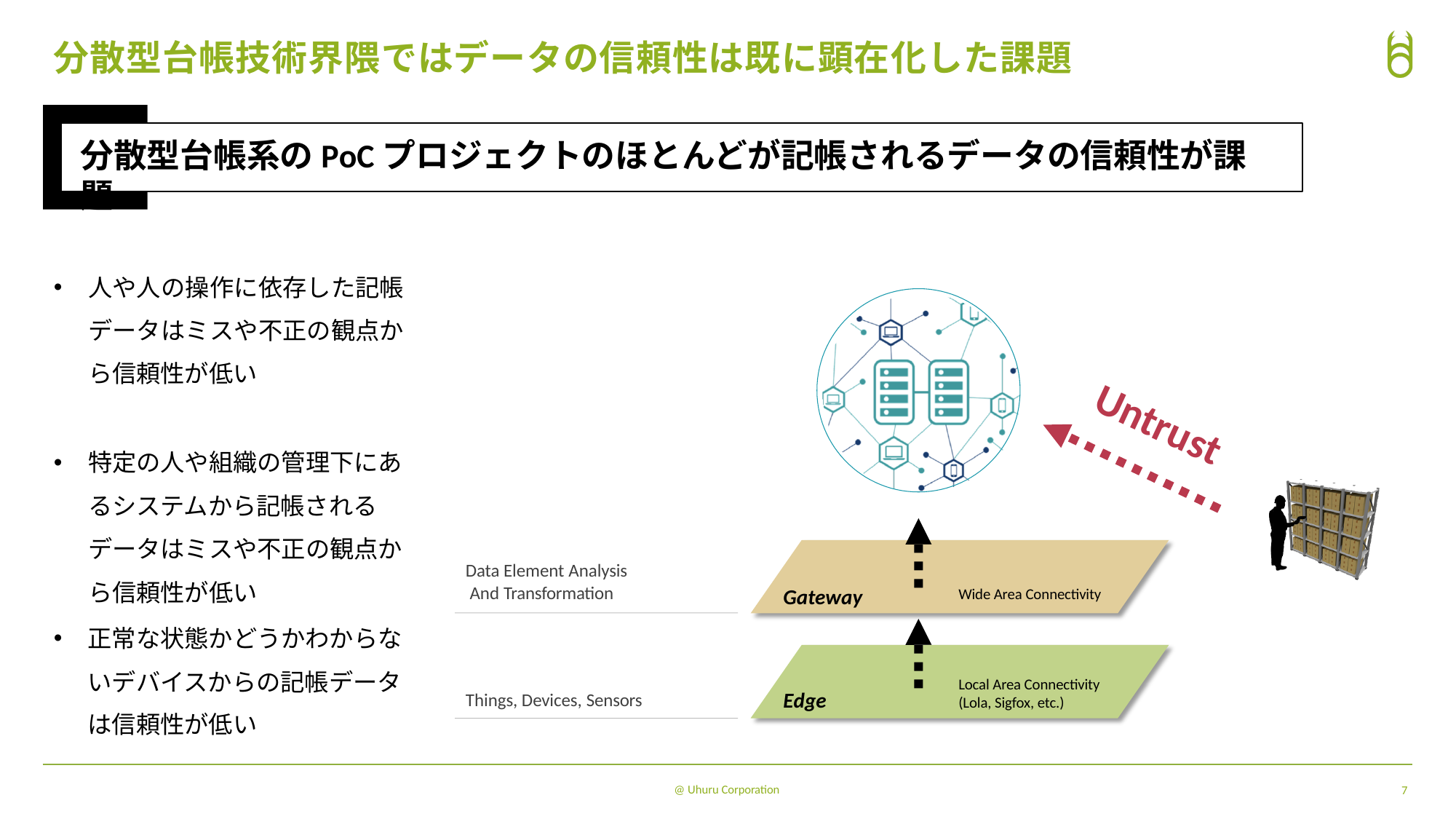

# 分散型台帳技術界隈ではデータの信頼性は既に顕在化した課題

分散型台帳系のPoCプロジェクトのほとんどが記帳されるデータの信頼性が課題

⼈や⼈の操作に依存した記帳 データはミスや不正の観点か ら信頼性が低い

特定の⼈や組織の管理下にあ るシステムから記帳される データはミスや不正の観点か ら信頼性が低い

Untrust

Data Element Analysis  And Transformation
Gateway
Wide Area Connectivity

正常な状態かどうかわからな

いデバイスからの記帳データ は信頼性が低い
Local Area Connectivity  (Lola, Sigfox, etc.)
Edge
Things, Devices, Sensors

@ Uhuru Corporation
7